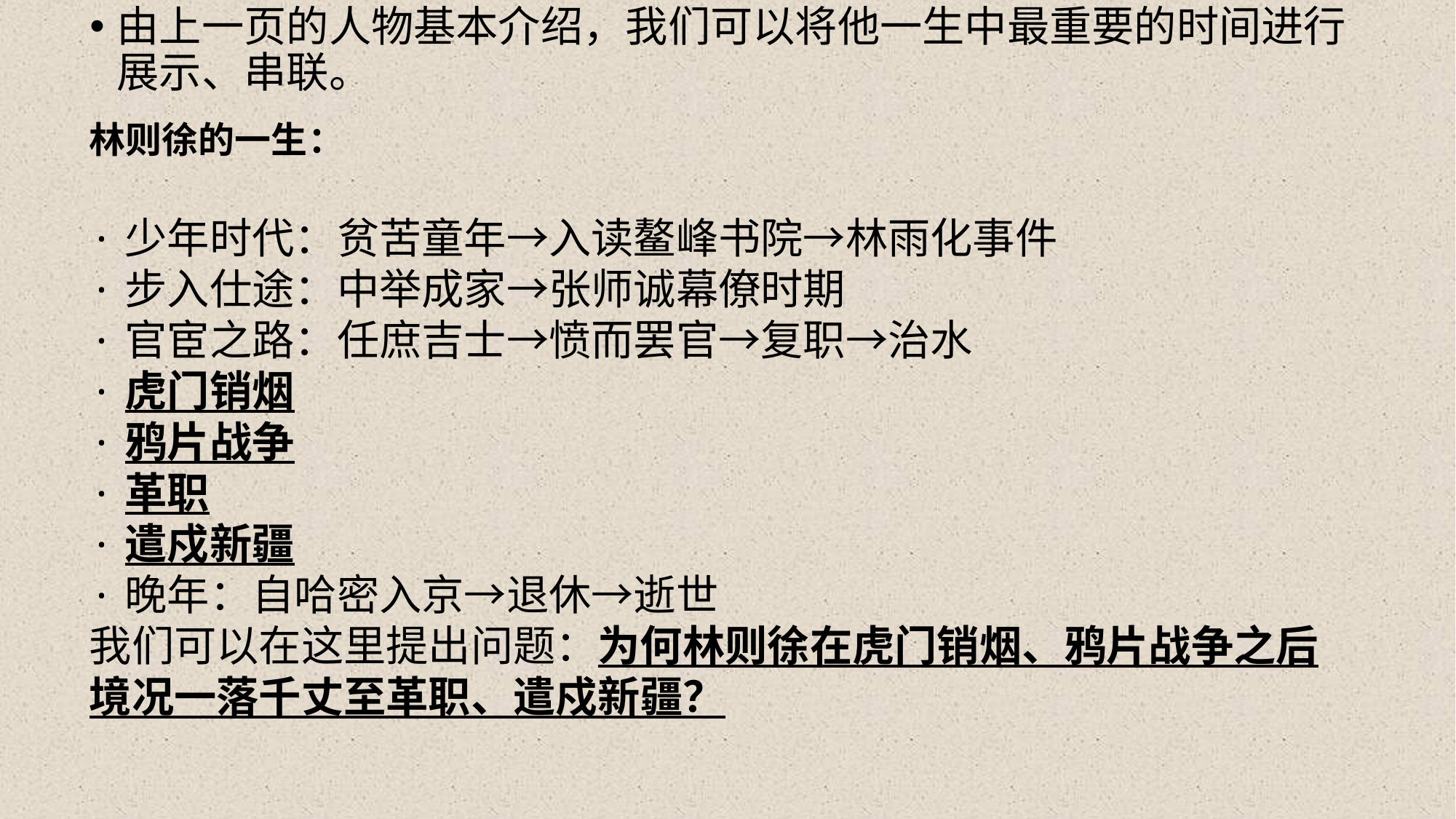

由上一页的人物基本介绍，我们可以将他一生中最重要的时间进行展示、串联。
林则徐的一生：

·少年时代：贫苦童年→入读鳌峰书院→林雨化事件
·步入仕途：中举成家→张师诚幕僚时期
·官宦之路：任庶吉士→愤而罢官→复职→治水
·虎门销烟
·鸦片战争
·革职
·遣戍新疆
·晚年：自哈密入京→退休→逝世
我们可以在这里提出问题：为何林则徐在虎门销烟、鸦片战争之后境况一落千丈至革职、遣戍新疆？